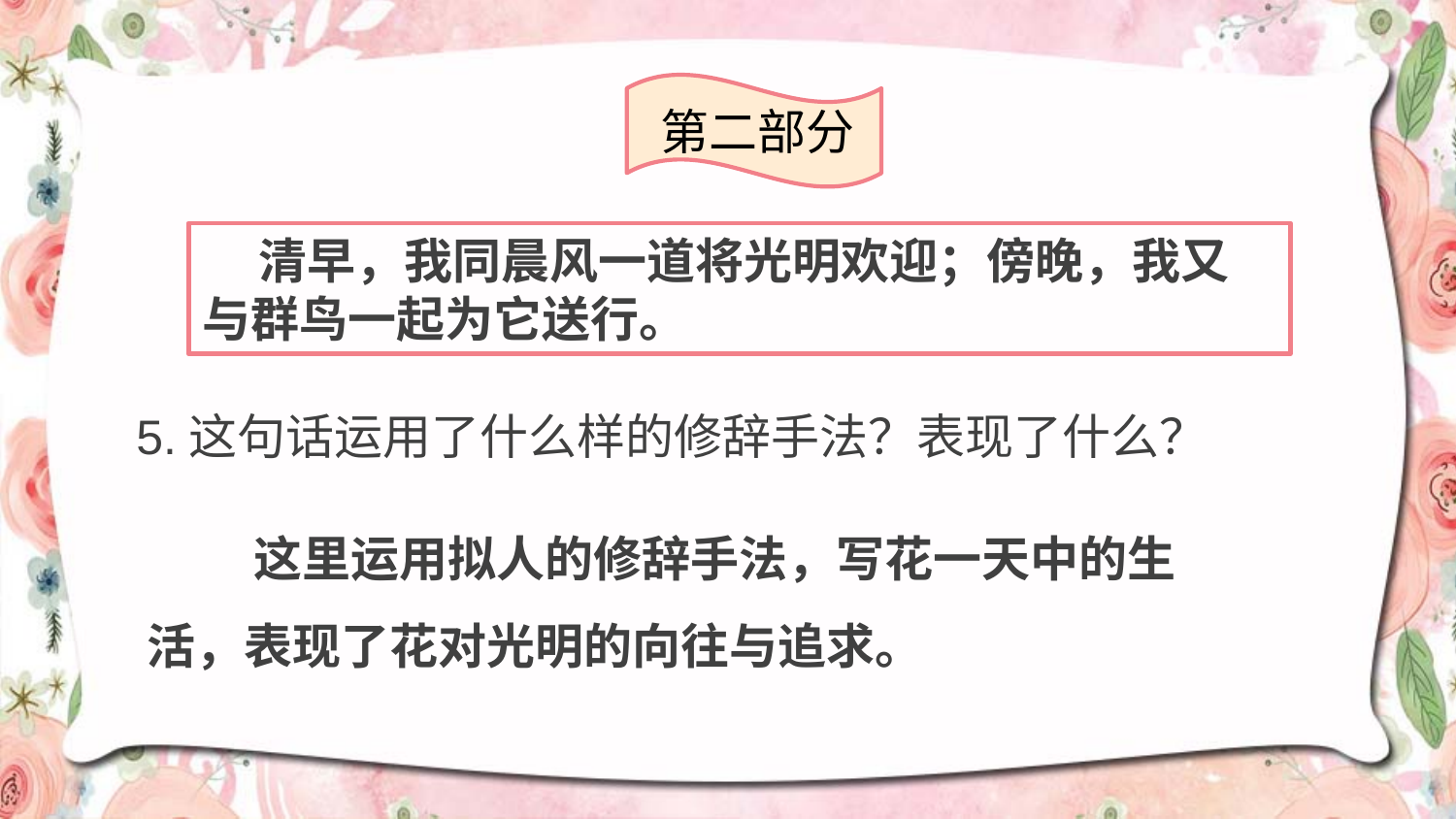

第二部分
    清早，我同晨风一道将光明欢迎；傍晚，我又与群鸟一起为它送行。
5.这句话运用了什么样的修辞手法？表现了什么？
  这里运用拟人的修辞手法，写花一天中的生活，表现了花对光明的向往与追求。